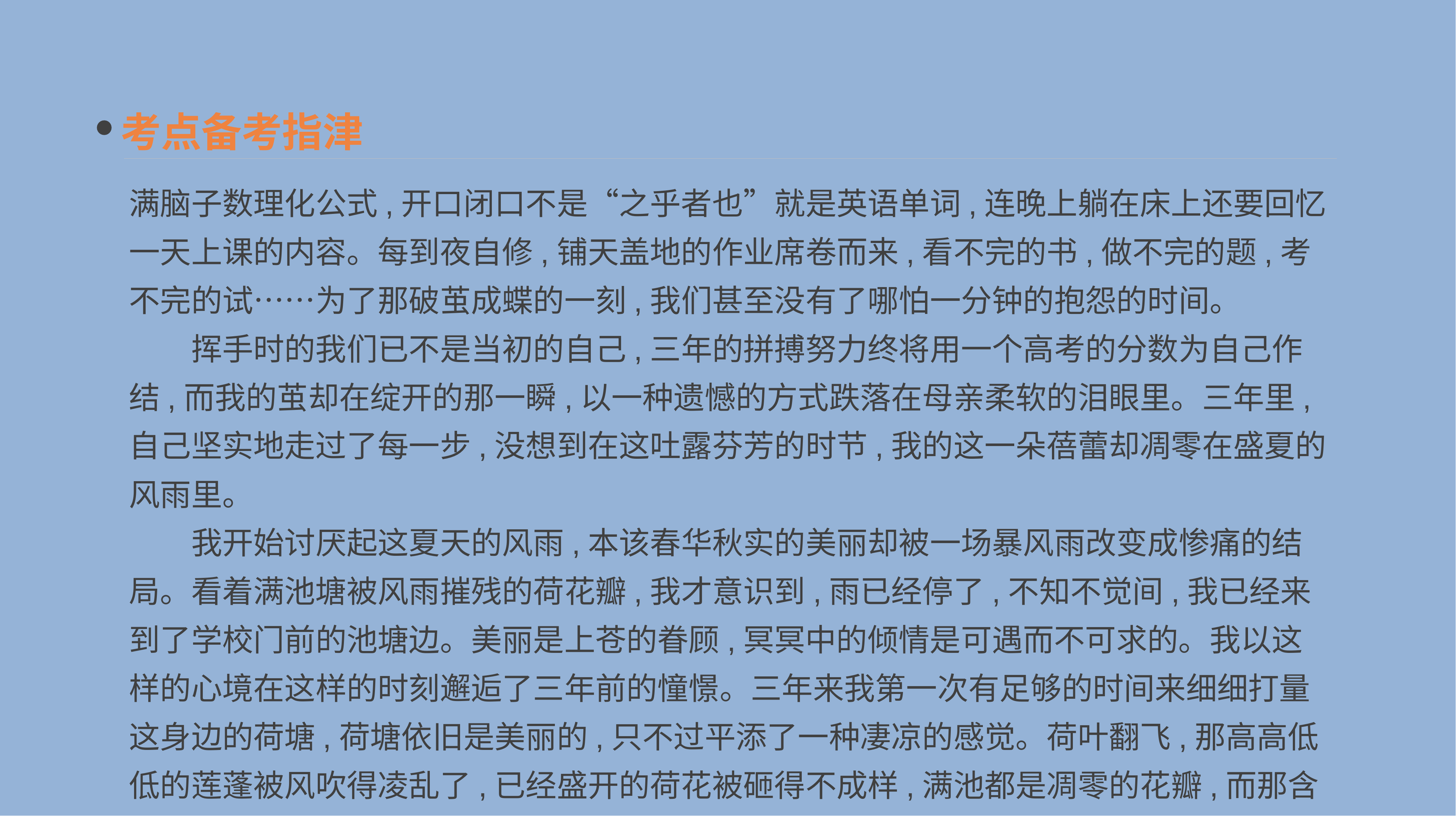

考点备考指津

满脑子数理化公式,开口闭口不是“之乎者也”就是英语单词,连晚上躺在床上还要回忆一天上课的内容。每到夜自修,铺天盖地的作业席卷而来,看不完的书,做不完的题,考不完的试……为了那破茧成蝶的一刻,我们甚至没有了哪怕一分钟的抱怨的时间。
　　挥手时的我们已不是当初的自己,三年的拼搏努力终将用一个高考的分数为自己作结,而我的茧却在绽开的那一瞬,以一种遗憾的方式跌落在母亲柔软的泪眼里。三年里,自己坚实地走过了每一步,没想到在这吐露芬芳的时节,我的这一朵蓓蕾却凋零在盛夏的风雨里。
　　我开始讨厌起这夏天的风雨,本该春华秋实的美丽却被一场暴风雨改变成惨痛的结局。看着满池塘被风雨摧残的荷花瓣,我才意识到,雨已经停了,不知不觉间,我已经来到了学校门前的池塘边。美丽是上苍的眷顾,冥冥中的倾情是可遇而不可求的。我以这样的心境在这样的时刻邂逅了三年前的憧憬。三年来我第一次有足够的时间来细细打量这身边的荷塘,荷塘依旧是美丽的,只不过平添了一种凄凉的感觉。荷叶翻飞,那高高低低的莲蓬被风吹得凌乱了,已经盛开的荷花被砸得不成样,满池都是凋零的花瓣,而那含苞待放的花骨朵